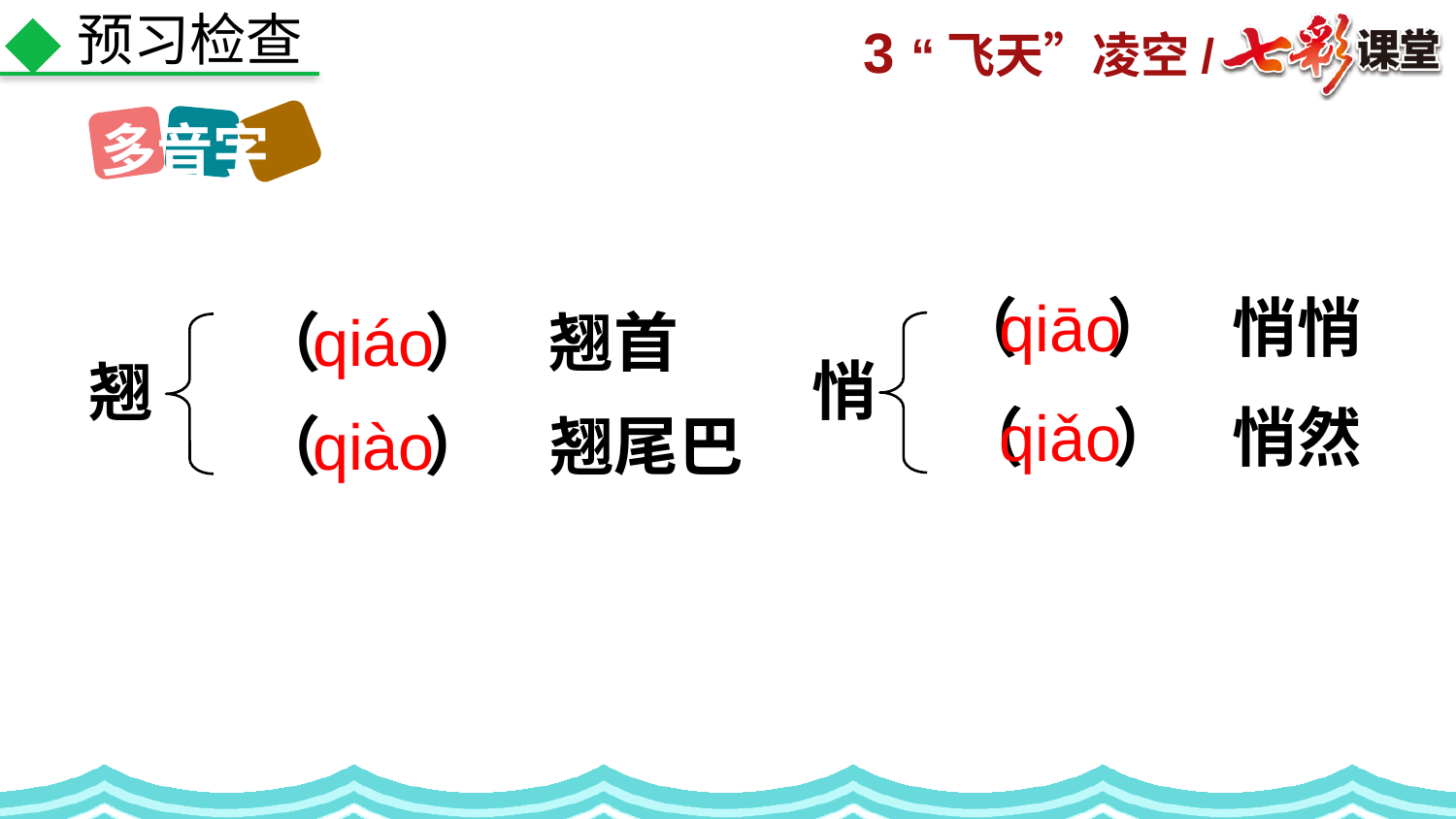

预习检查

多音字

（      ）
qiāo
悄悄
（       ）
qiáo
翘首

悄
翘
（      ）
qiǎo
悄然
（       ）
qiào
翘尾巴